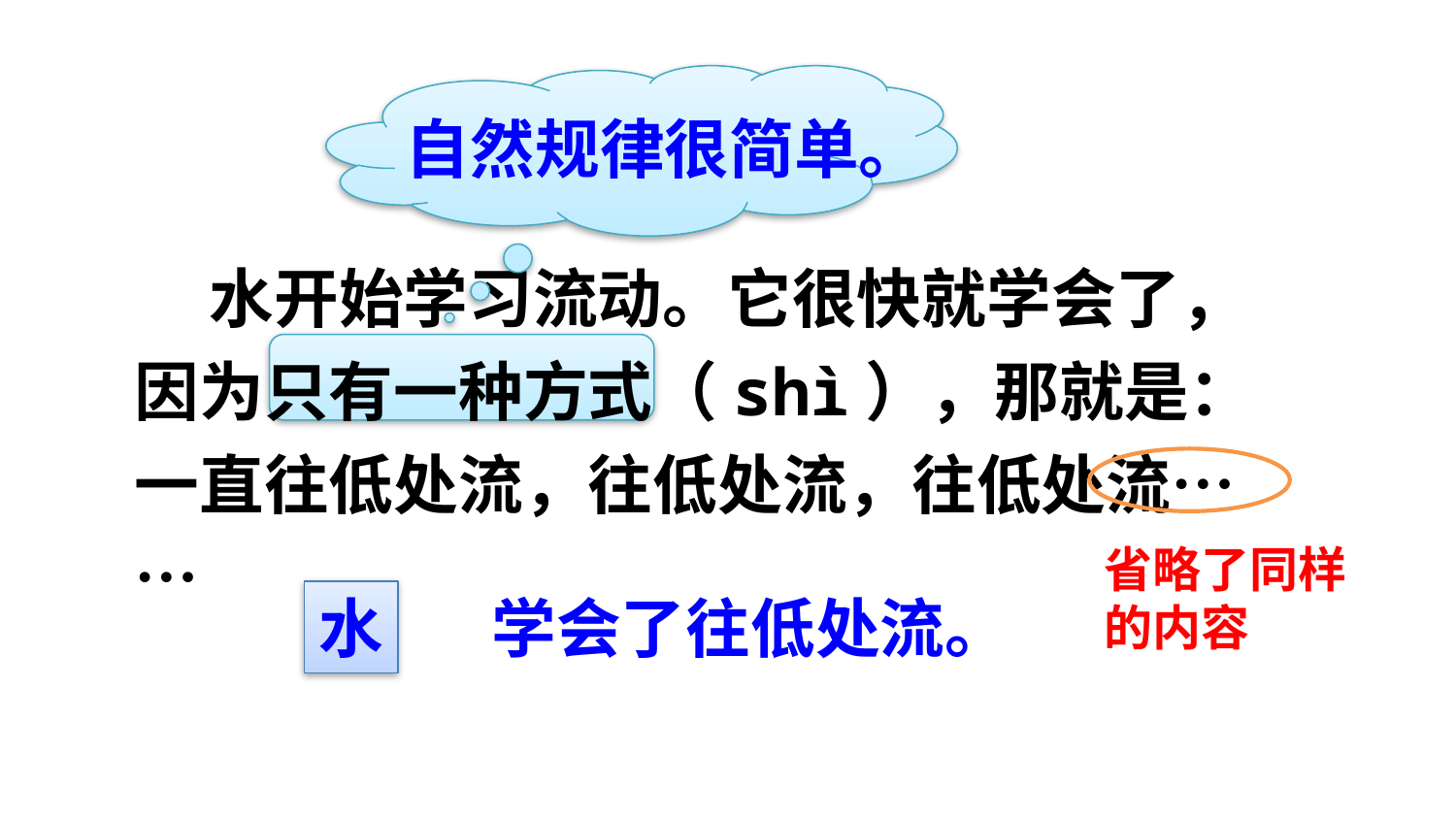

自然规律很简单。
    水开始学习流动。它很快就学会了，因为只有一种方式（shì），那就是：一直往低处流，往低处流，往低处流……

省略了同样
的内容
水
学会了往低处流。